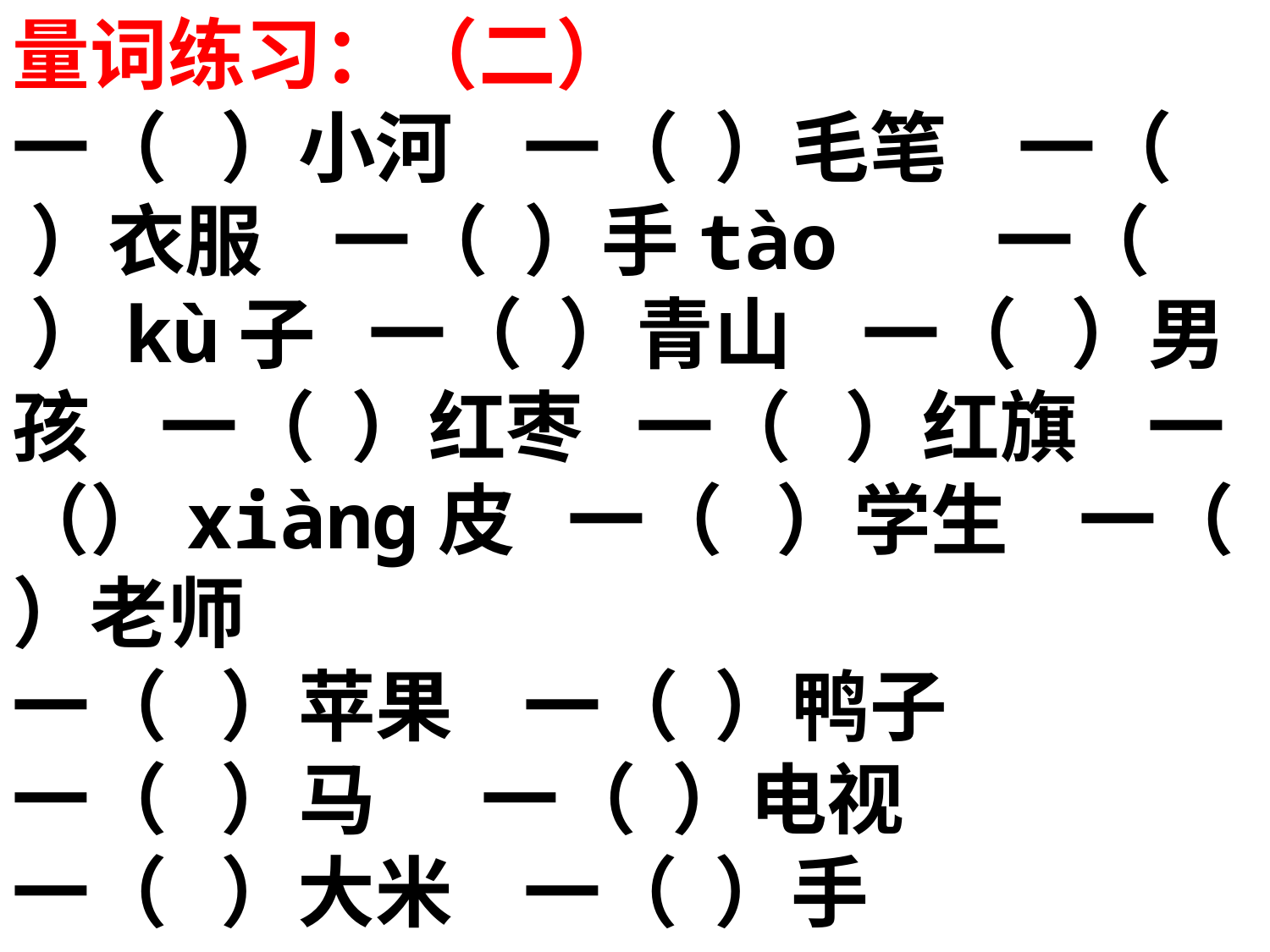

量词练习：（二）
一（   ）小河    一（  ）毛笔    一（   ）衣服    一（  ）手tào   一（   ）kù子   一（  ）青山    一（   ）男孩    一（  ）红枣   一（   ）红旗    一（）xiànɡ皮   一（   ）学生    一（  ）老师
一（   ）苹果    一（  ）鸭子
一（   ）马      一（  ）电视
一（   ）大米    一（  ）手